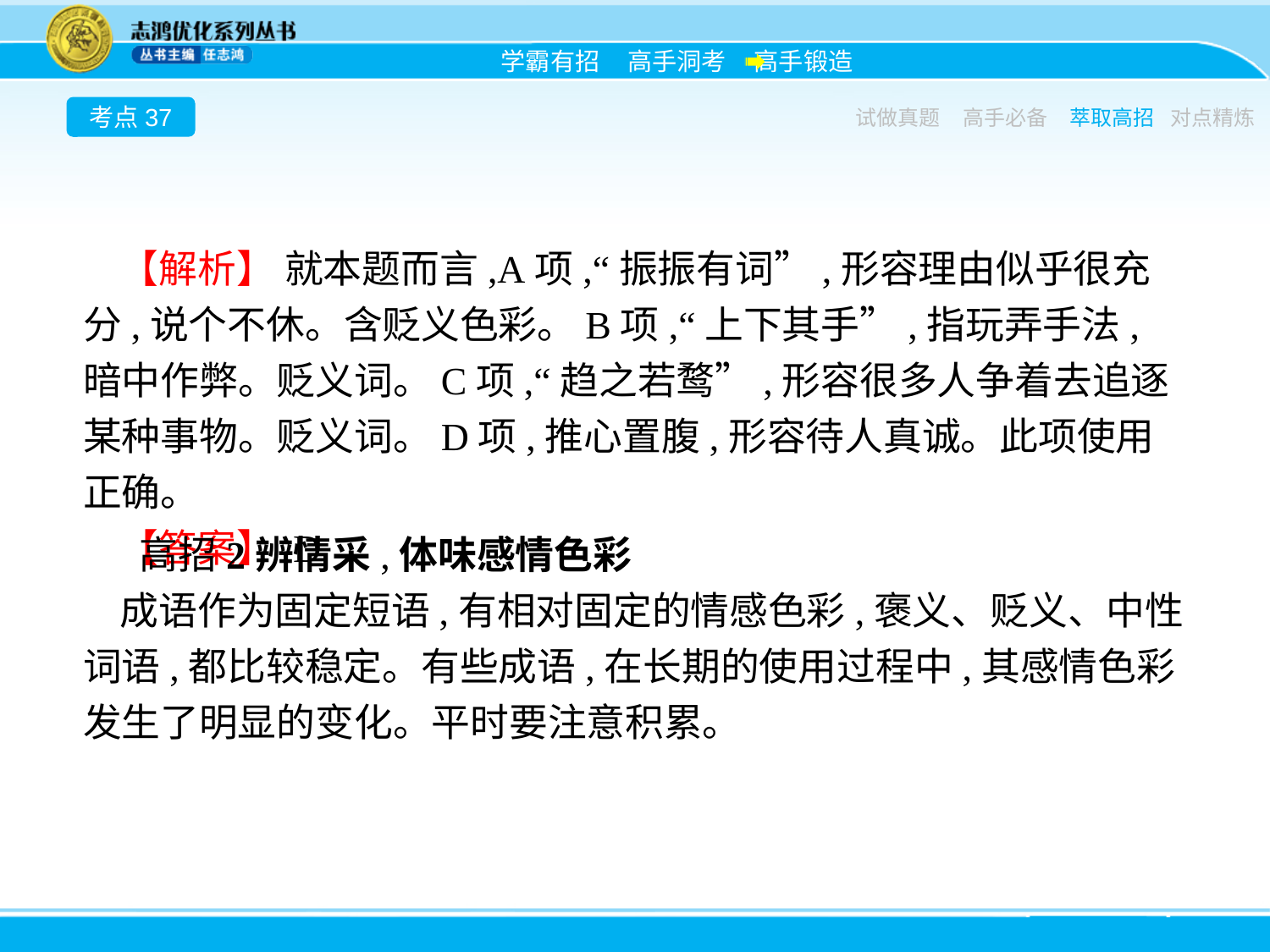

考点37
试做真题
高手必备
萃取高招
对点精炼
【解析】 就本题而言,A项,“振振有词”,形容理由似乎很充分,说个不休。含贬义色彩。B项,“上下其手”,指玩弄手法,暗中作弊。贬义词。C项,“趋之若鹜”,形容很多人争着去追逐某种事物。贬义词。D项,推心置腹,形容待人真诚。此项使用正确。
【答案】 D
高招2辨情采,体味感情色彩
成语作为固定短语,有相对固定的情感色彩,褒义、贬义、中性词语,都比较稳定。有些成语,在长期的使用过程中,其感情色彩发生了明显的变化。平时要注意积累。